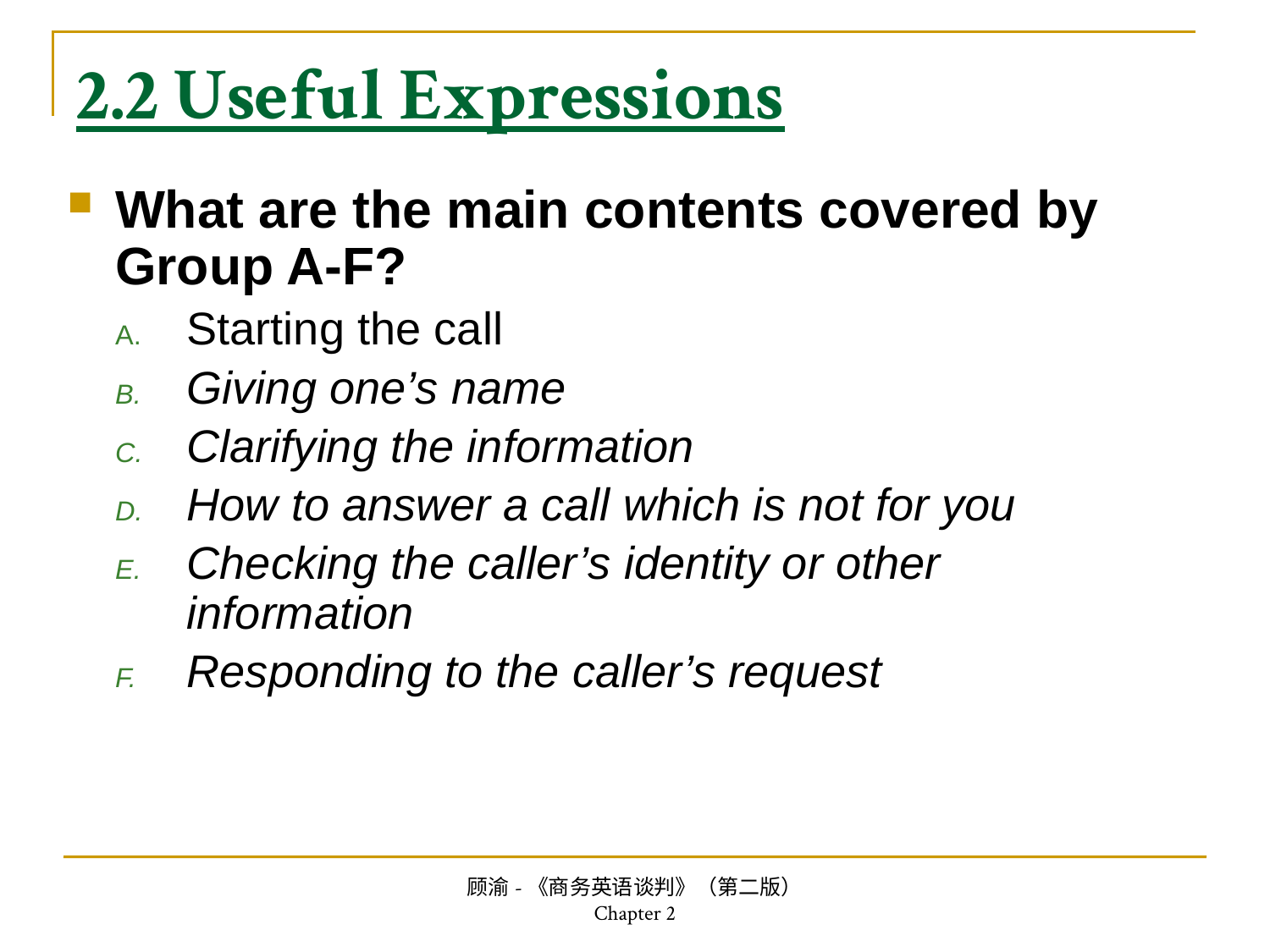

# 2.2 Useful Expressions
What are the main contents covered by Group A-F?
Starting the call
Giving one’s name
Clarifying the information
How to answer a call which is not for you
Checking the caller’s identity or other 	information
Responding to the caller’s request

12
顾渝-《商务英语谈判》（第二版） Chapter 2